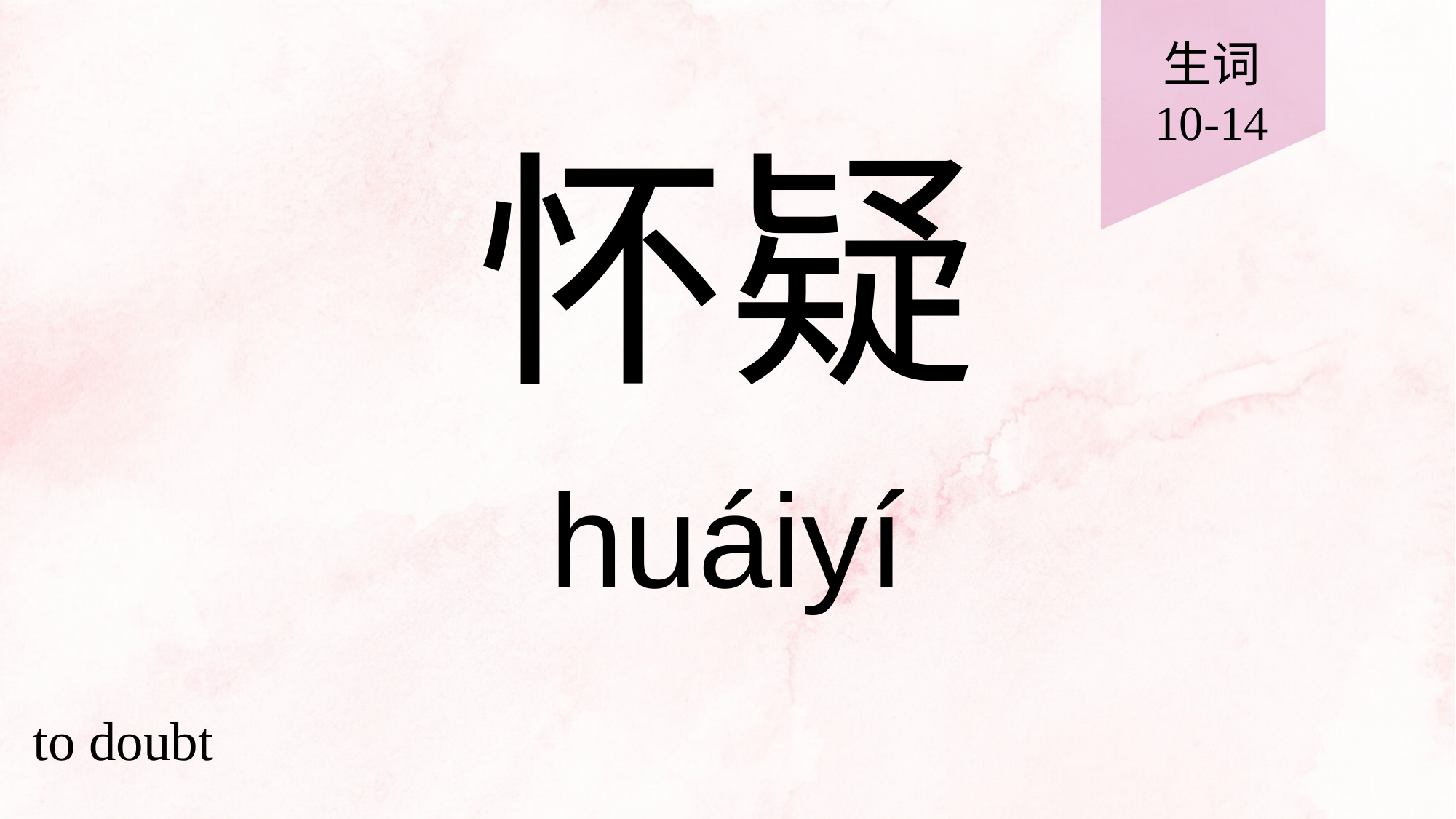

生词
10-14
# 怀疑
huáiyí
to doubt